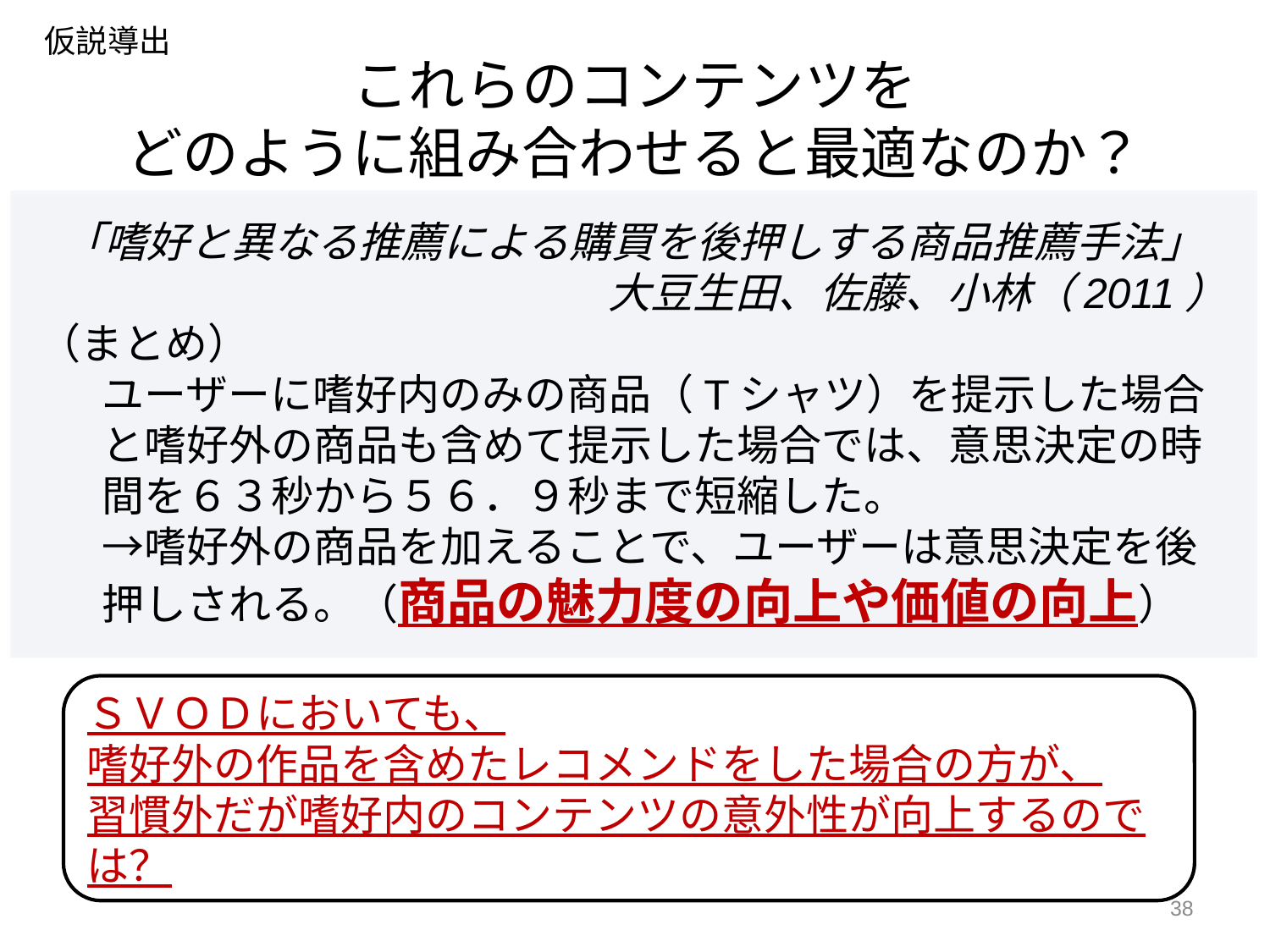

仮説導出
# これらのコンテンツを どのように組み合わせると最適なのか？

「嗜好と異なる推薦による購買を後押しする商品推薦手法」
大豆生田、佐藤、小林（2011）
（まとめ）
ユーザーに嗜好内のみの商品（Tシャツ）を提示した場合と嗜好外の商品も含めて提示した場合では、意思決定の時間を６３秒から５６．９秒まで短縮した。
→嗜好外の商品を加えることで、ユーザーは意思決定を後押しされる。（商品の魅力度の向上や価値の向上）

ＳＶＯＤにおいても、
嗜好外の作品を含めたレコメンドをした場合の方が、
習慣外だが嗜好内のコンテンツの意外性が向上するのでは？
38